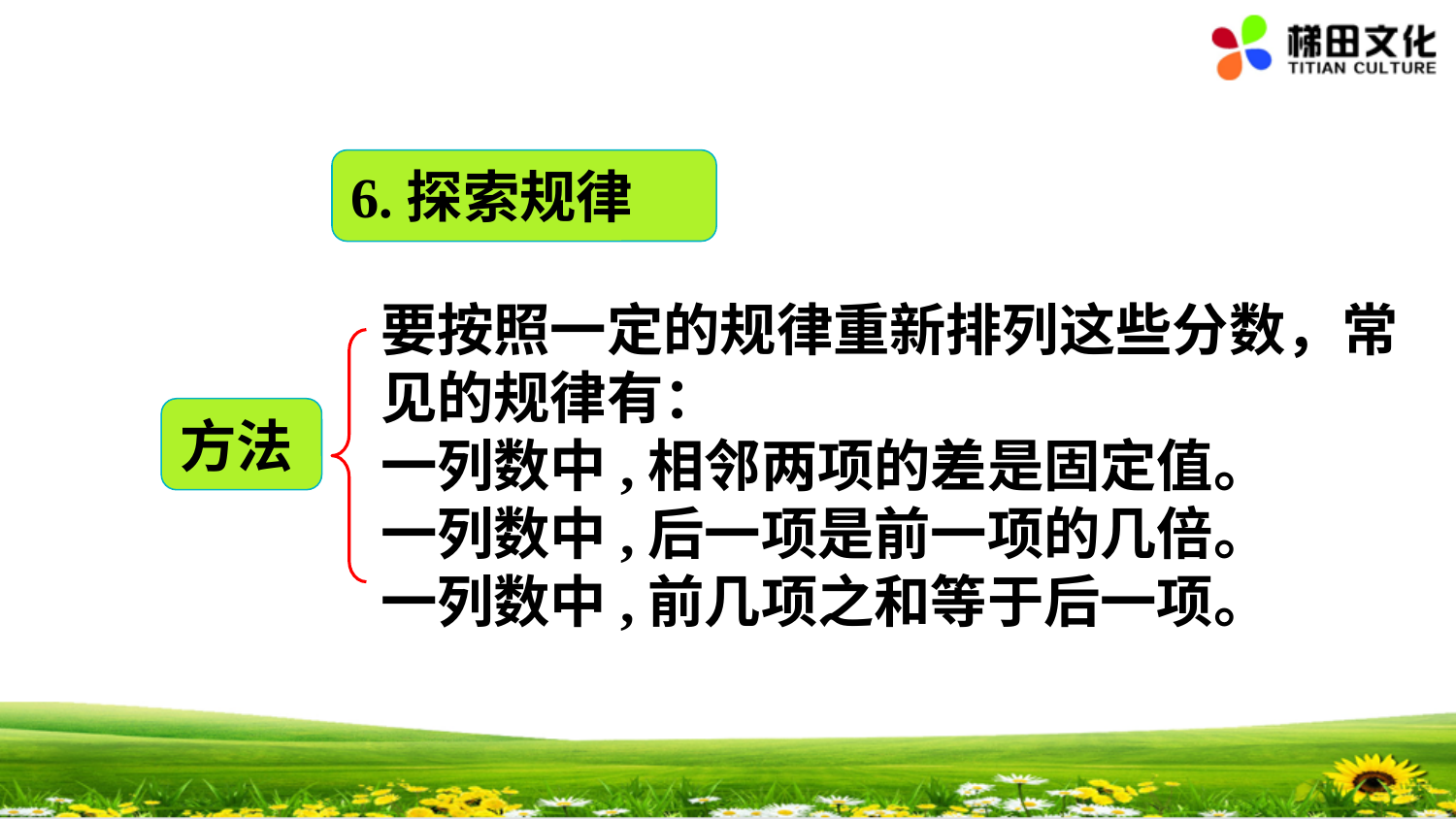

6.探索规律
要按照一定的规律重新排列这些分数，常见的规律有：
一列数中,相邻两项的差是固定值。
一列数中,后一项是前一项的几倍。
一列数中,前几项之和等于后一项。

方法